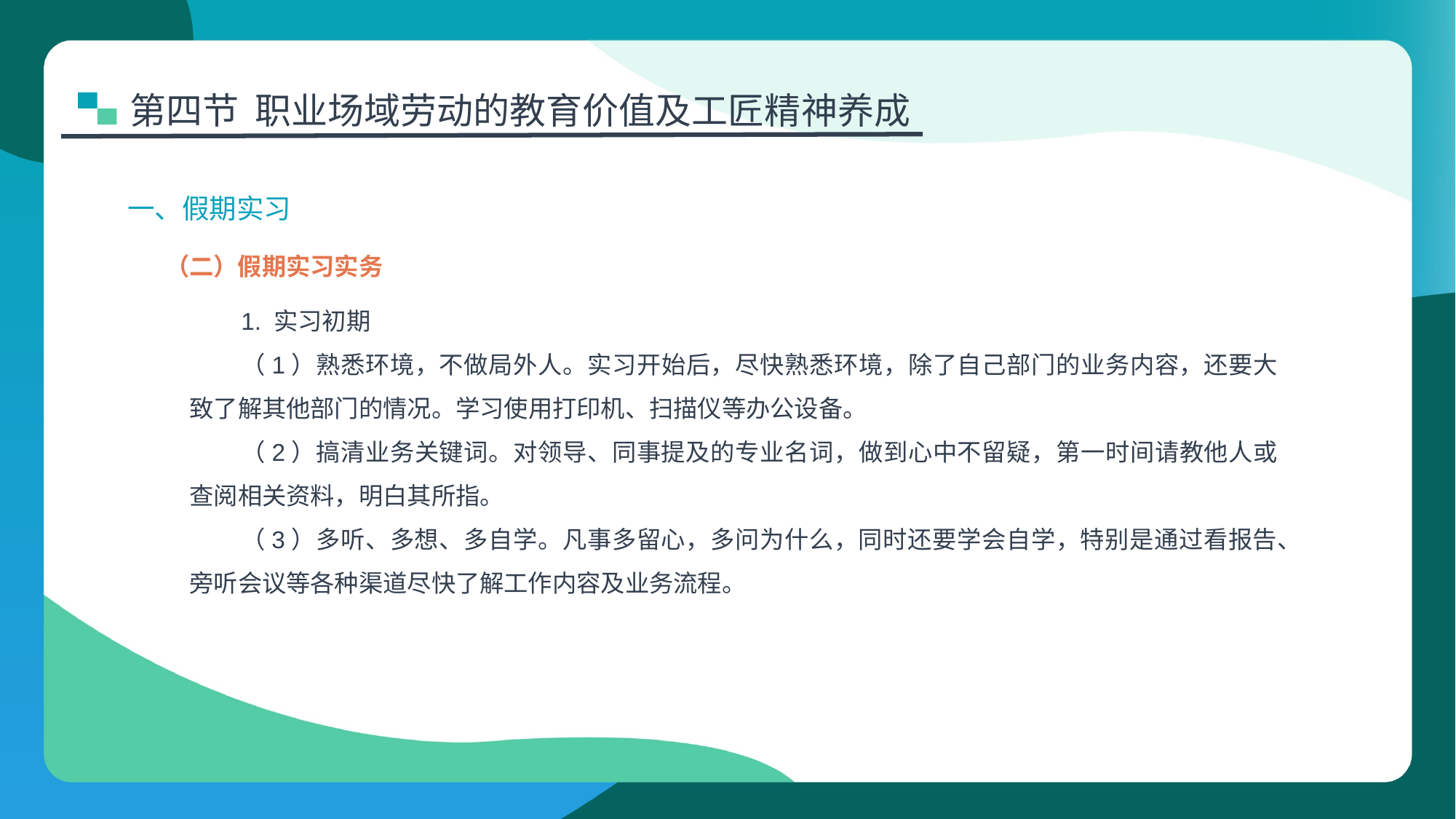

第四节  职业场域劳动的教育价值及工匠精神养成

一、假期实习
（二）假期实习实务
1. 实习初期
（1）熟悉环境，不做局外人。实习开始后，尽快熟悉环境，除了自己部门的业务内容，还要大致了解其他部门的情况。学习使用打印机、扫描仪等办公设备。
（2）搞清业务关键词。对领导、同事提及的专业名词，做到心中不留疑，第一时间请教他人或查阅相关资料，明白其所指。
（3）多听、多想、多自学。凡事多留心，多问为什么，同时还要学会自学，特别是通过看报告、旁听会议等各种渠道尽快了解工作内容及业务流程。